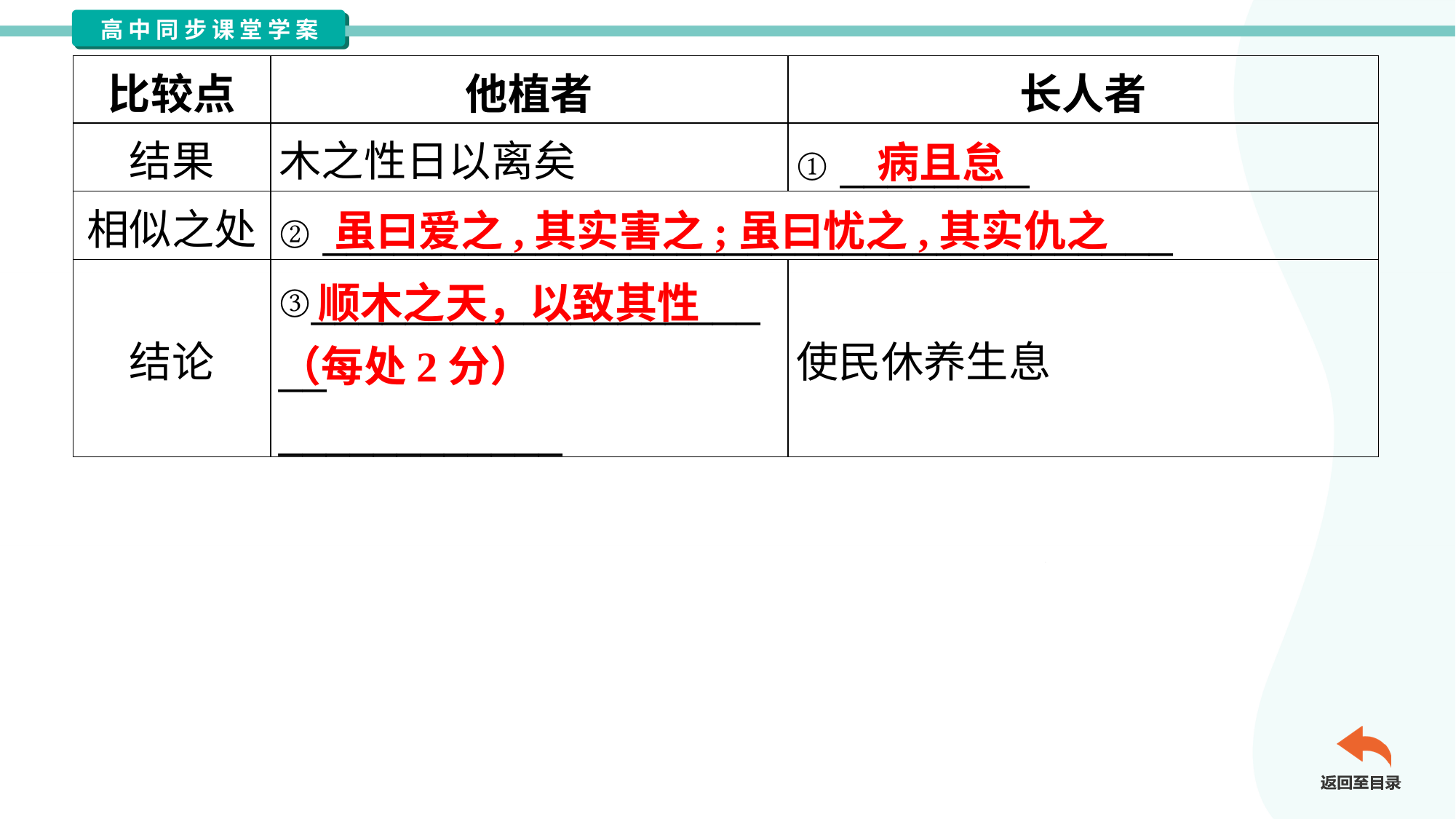

| 比较点 | 他植者 | 长人者 |
| --- | --- | --- |
| 结果 | 木之性日以离矣 | ① \_\_\_\_\_\_\_\_ |
| 相似之处 | ② \_\_\_\_\_\_\_\_\_\_\_\_\_\_\_\_\_\_\_\_\_\_\_\_\_\_\_\_\_\_\_\_\_\_\_\_ |  |
| 结论 | ③\_\_\_\_\_\_\_\_\_\_\_\_\_\_\_\_\_\_\_\_\_ \_\_\_\_\_\_\_\_\_\_\_\_ | 使民休养生息 |
病且怠
虽曰爱之,其实害之;虽曰忧之,其实仇之
   顺木之天，以致其性
（每处2分）